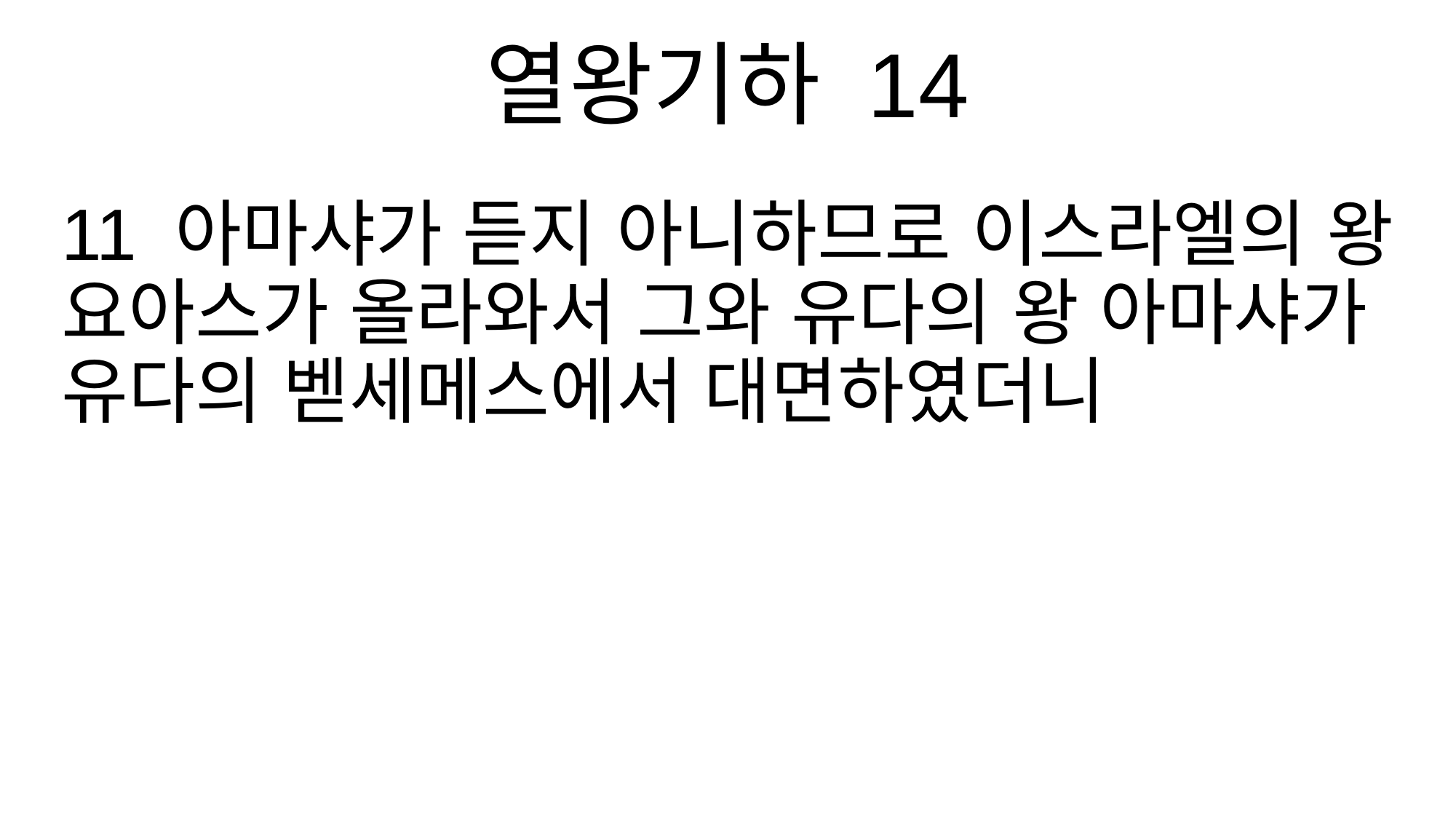

열왕기하 14
11 아마샤가 듣지 아니하므로 이스라엘의 왕 요아스가 올라와서 그와 유다의 왕 아마샤가 유다의 벧세메스에서 대면하였더니